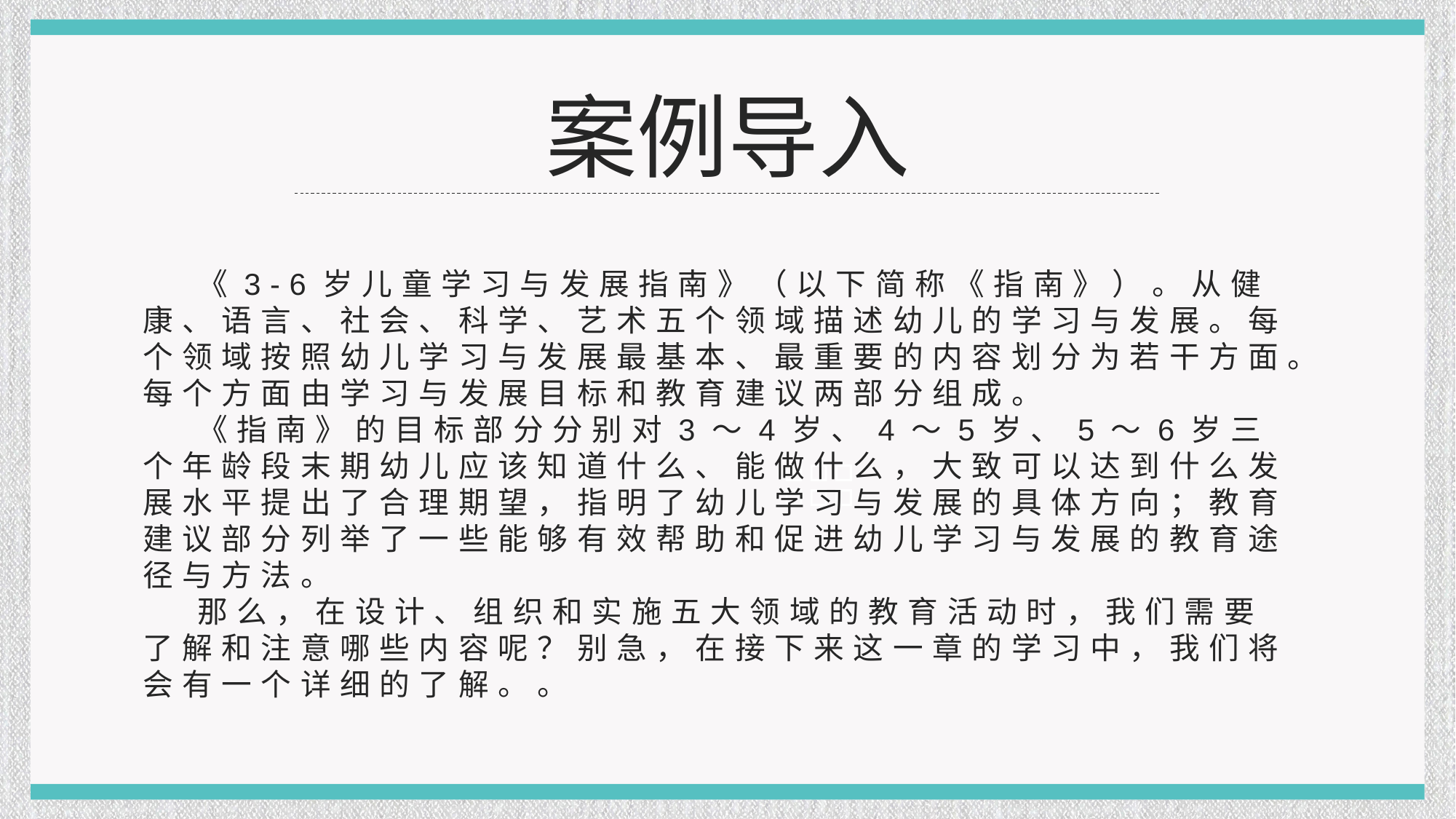

案例导入
《3-6岁儿童学习与发展指南》（以下简称《指南》）。从健康、语言、社会、科学、艺术五个领域描述幼儿的学习与发展。每个领域按照幼儿学习与发展最基本、最重要的内容划分为若干方面。每个方面由学习与发展目标和教育建议两部分组成。
《指南》的目标部分分别对3～4岁、4～5岁、5～6岁三个年龄段末期幼儿应该知道什么、能做什么，大致可以达到什么发展水平提出了合理期望，指明了幼儿学习与发展的具体方向；教育建议部分列举了一些能够有效帮助和促进幼儿学习与发展的教育途径与方法。
那么，在设计、组织和实施五大领域的教育活动时，我们需要了解和注意哪些内容呢？别急，在接下来这一章的学习中，我们将会有一个详细的了解。。